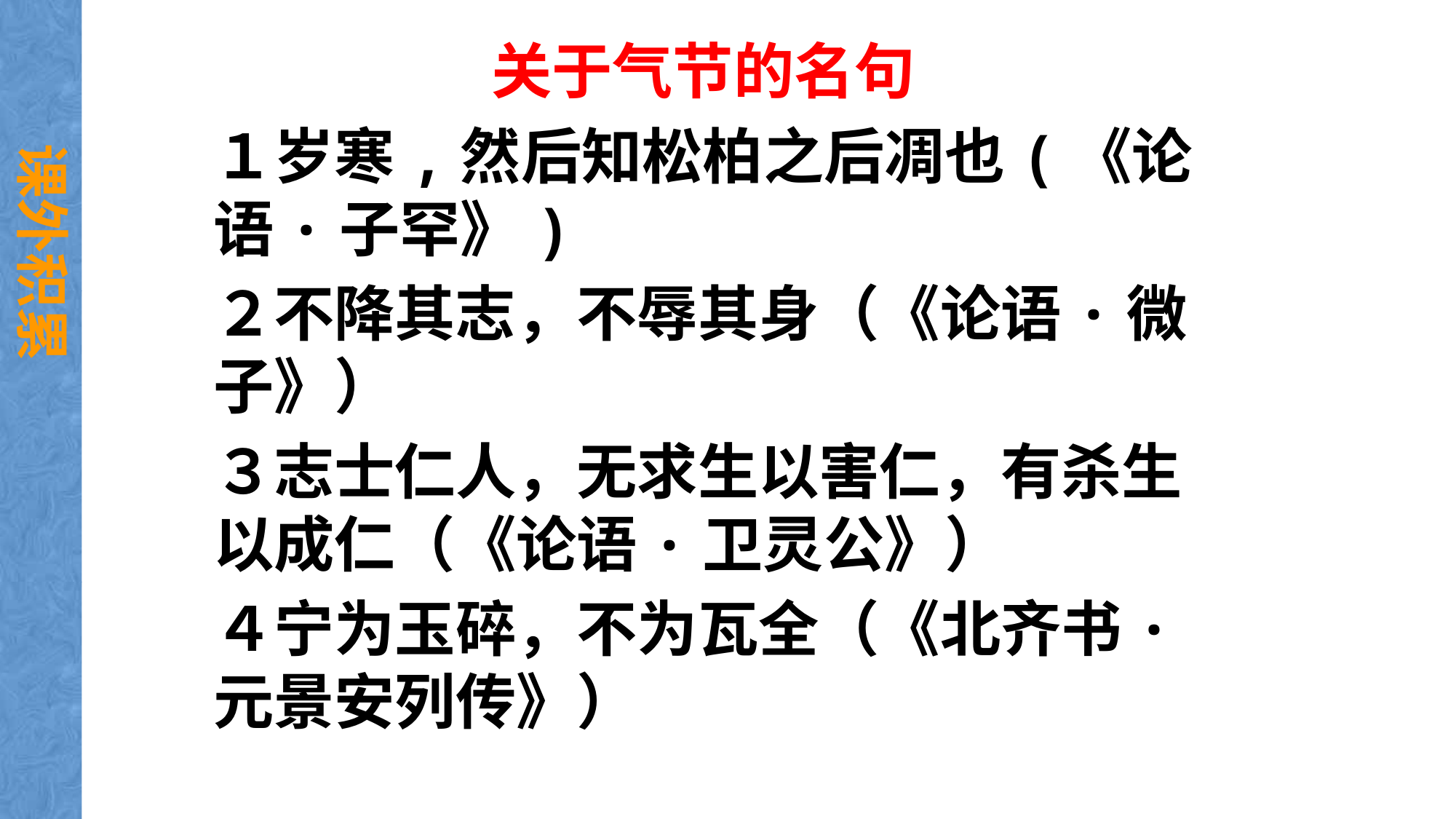

关于气节的名句
１岁寒,然后知松柏之后凋也(《论语·子罕》)
２不降其志，不辱其身（《论语·微子》）
３志士仁人，无求生以害仁，有杀生以成仁（《论语·卫灵公》）
４宁为玉碎，不为瓦全（《北齐书·元景安列传》）

课外积累